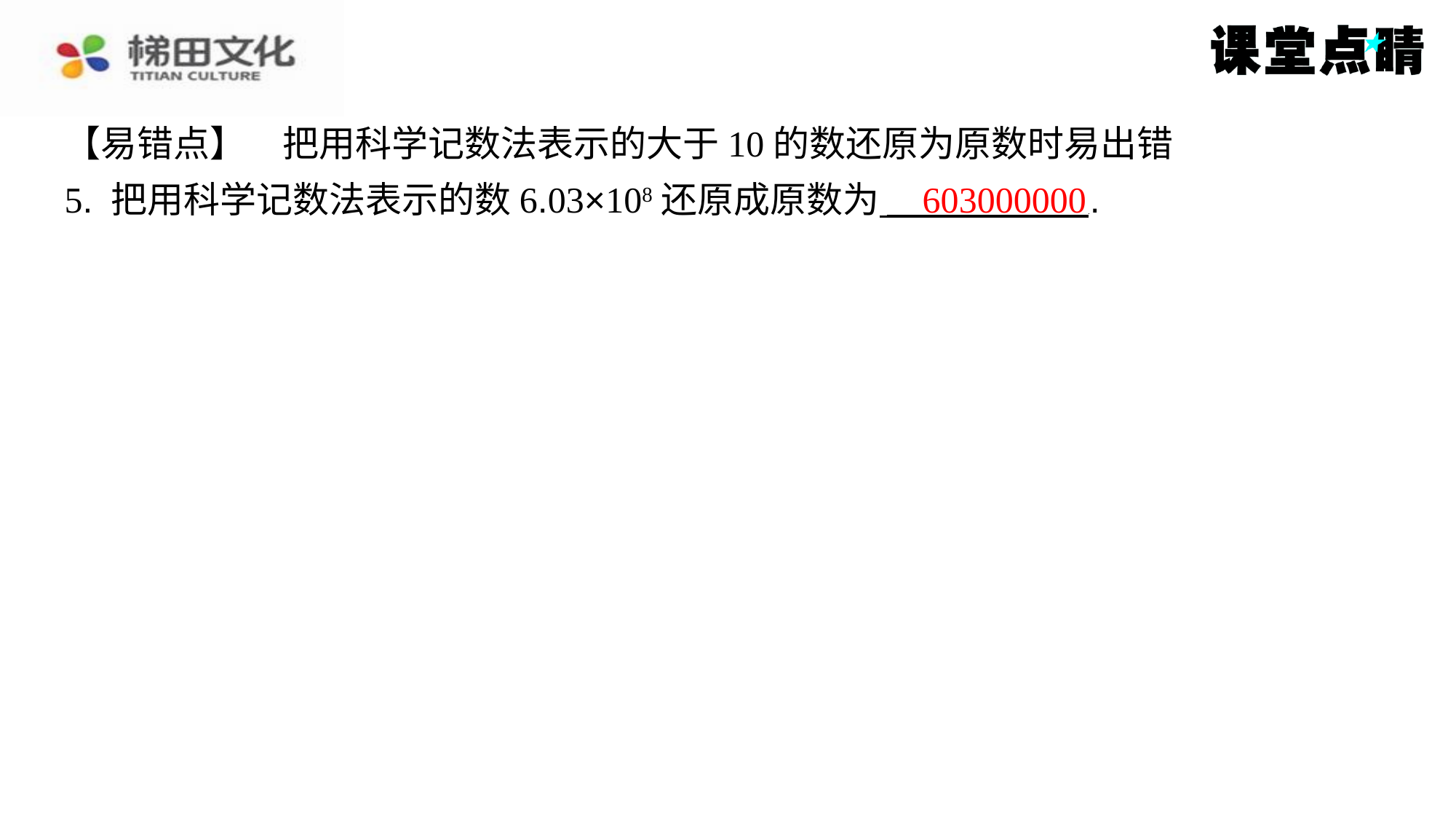

【易错点】　把用科学记数法表示的大于10的数还原为原数时易出错
5. 把用科学记数法表示的数6.03×108还原成原数为                                ⁠.
603000000